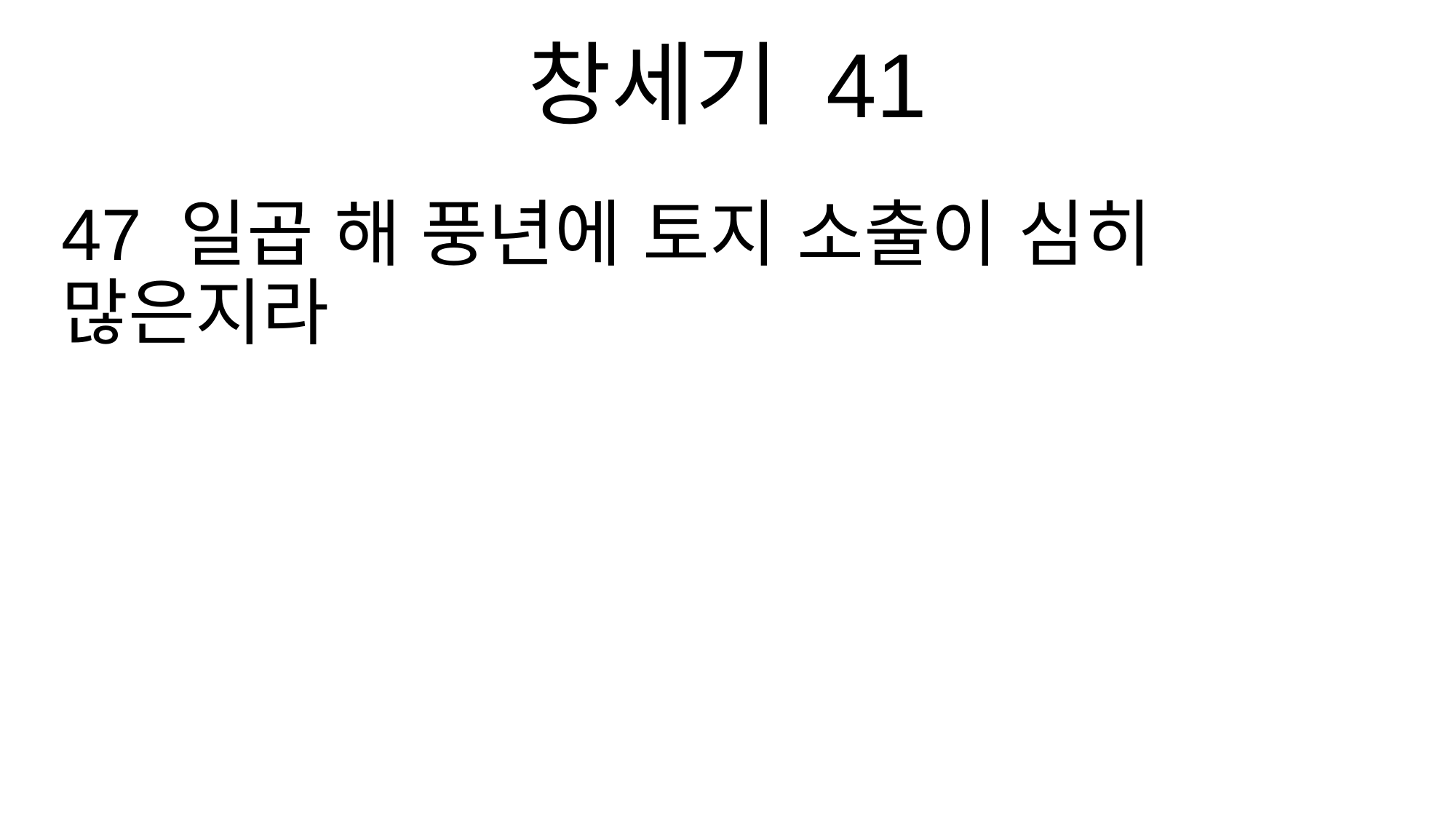

창세기 41
47 일곱 해 풍년에 토지 소출이 심히 많은지라